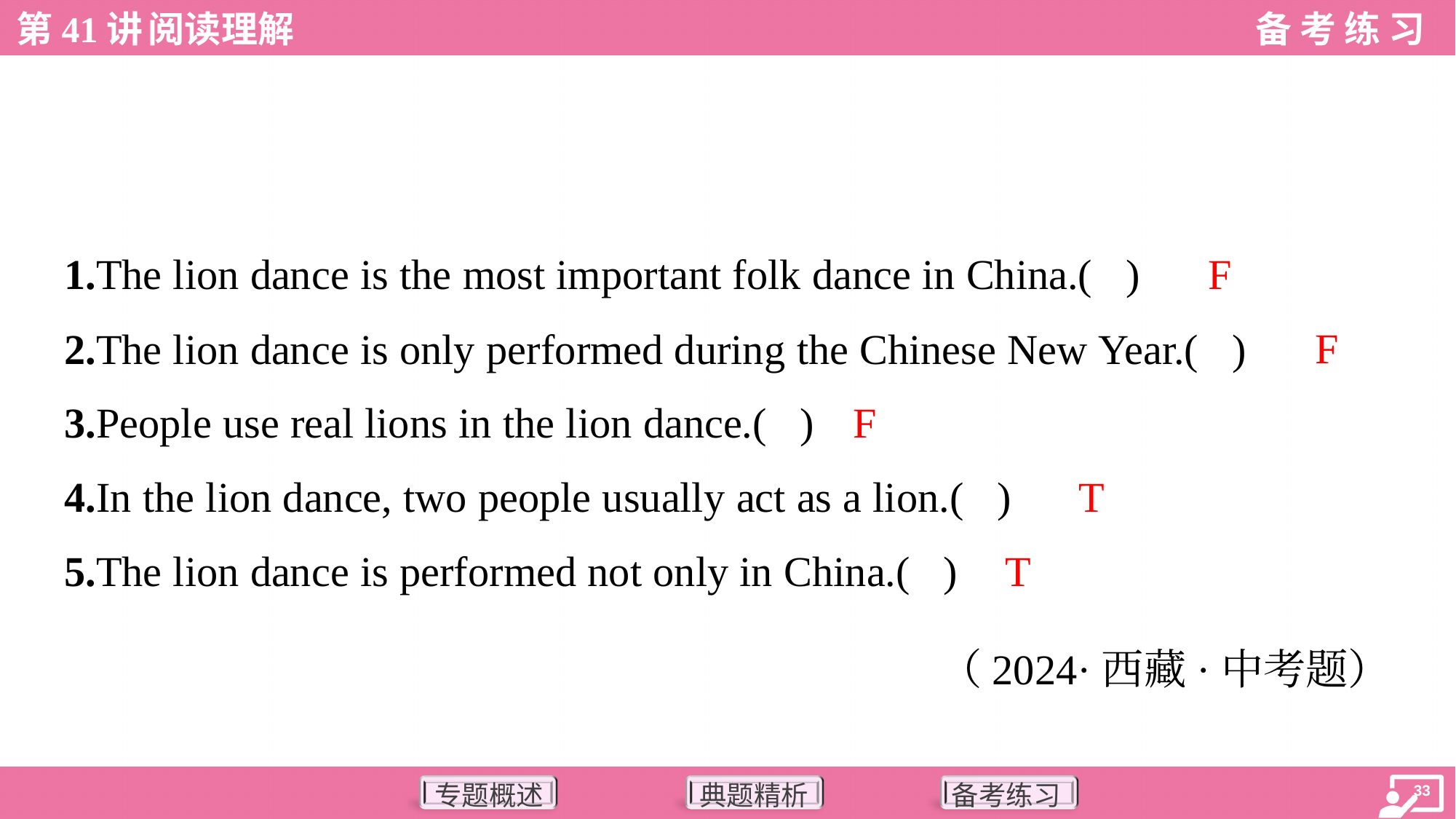

F
1.The lion dance is the most important folk dance in China.(   )
F
2.The lion dance is only performed during the Chinese New Year.(   )
F
3.People use real lions in the lion dance.(   )
T
4.In the lion dance, two people usually act as a lion.(   )
T
5.The lion dance is performed not only in China.(   )
（2024·西藏·中考题）